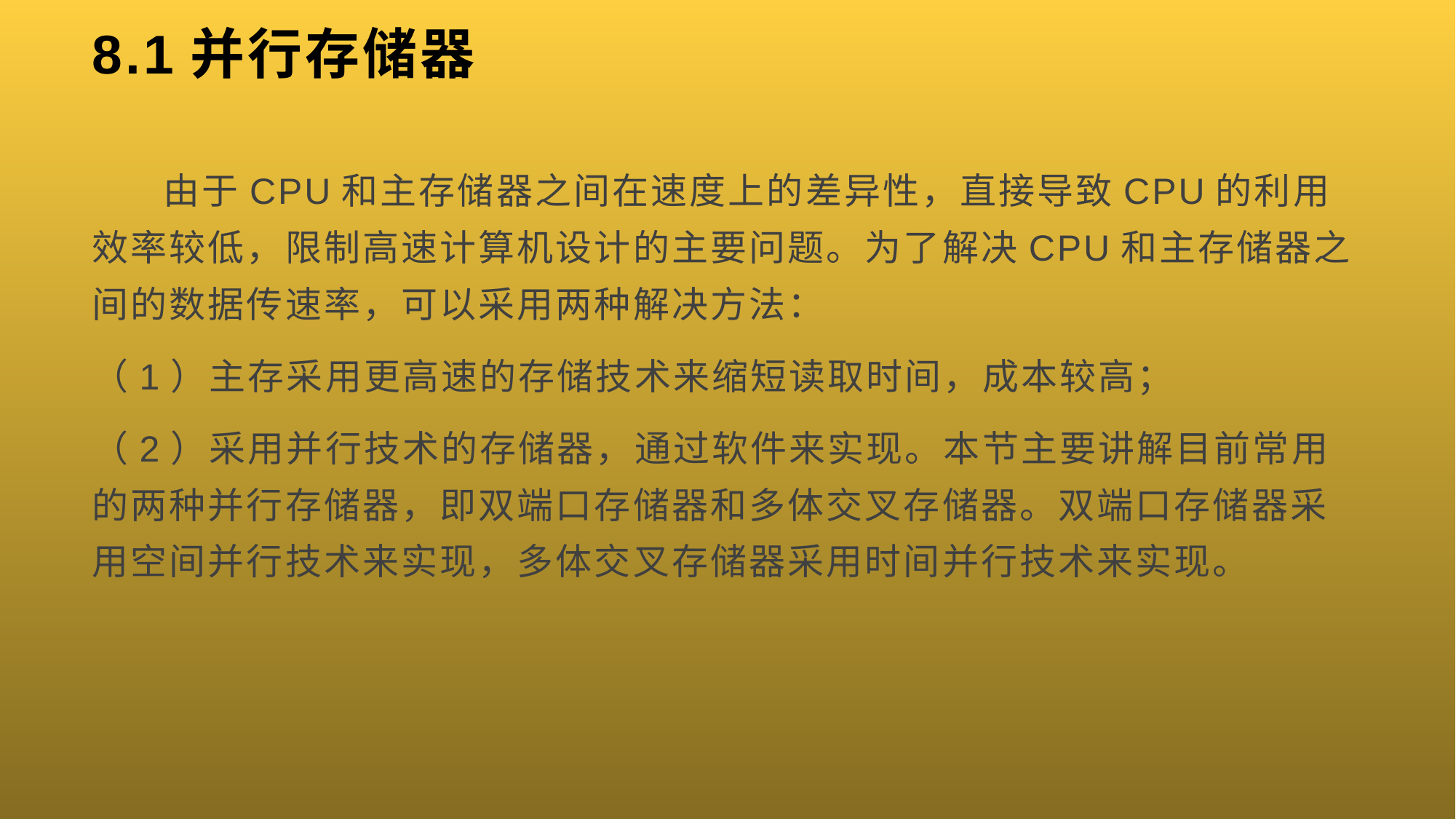

# 8.1并行存储器
      由于CPU和主存储器之间在速度上的差异性，直接导致CPU的利用效率较低，限制高速计算机设计的主要问题。为了解决CPU和主存储器之间的数据传速率，可以采用两种解决方法：
（1）主存采用更高速的存储技术来缩短读取时间，成本较高；
（2）采用并行技术的存储器，通过软件来实现。本节主要讲解目前常用的两种并行存储器，即双端口存储器和多体交叉存储器。双端口存储器采用空间并行技术来实现，多体交叉存储器采用时间并行技术来实现。